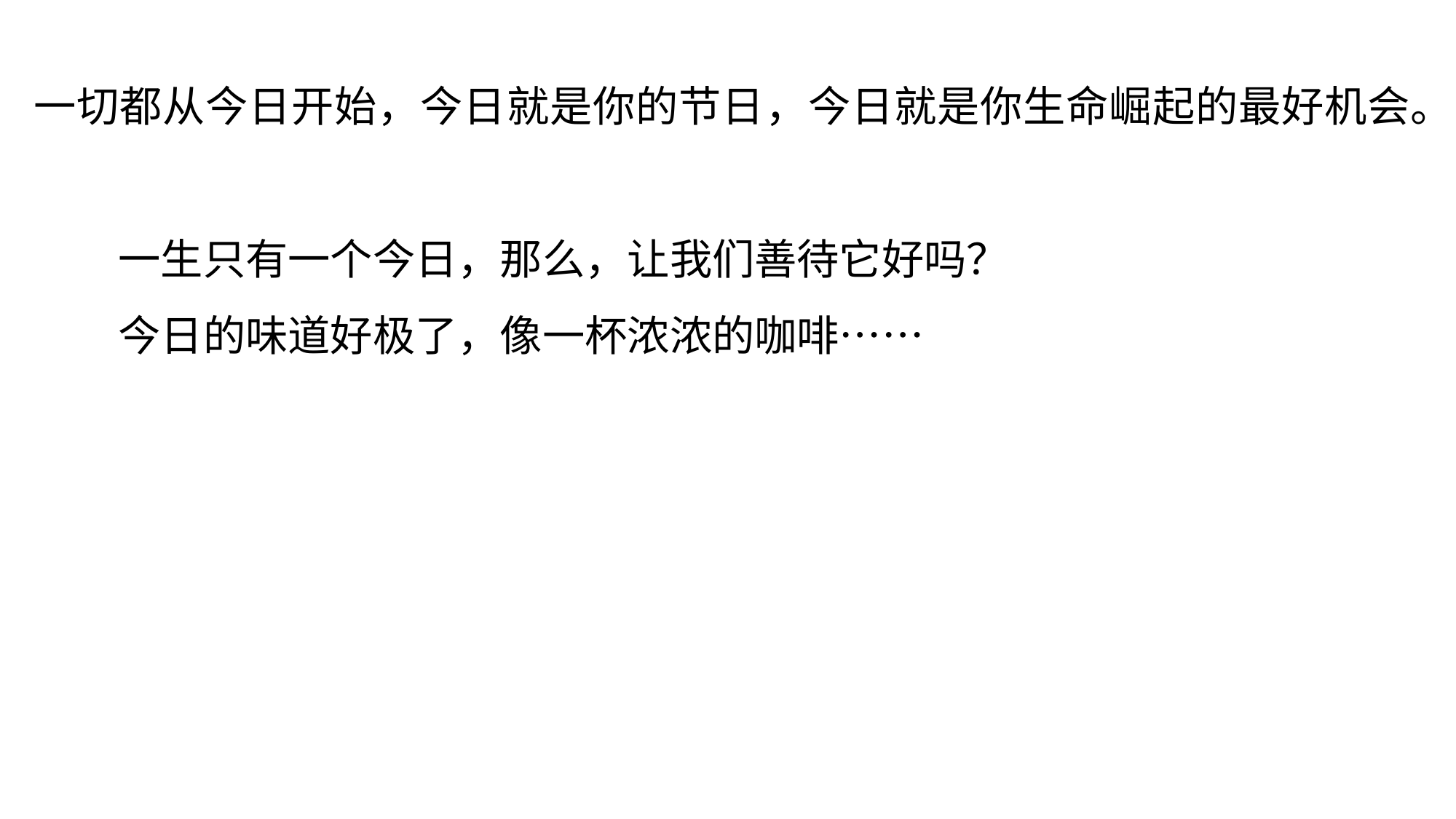

一切都从今日开始，今日就是你的节日，今日就是你生命崛起的最好机会。
一生只有一个今日，那么，让我们善待它好吗？
今日的味道好极了，像一杯浓浓的咖啡……